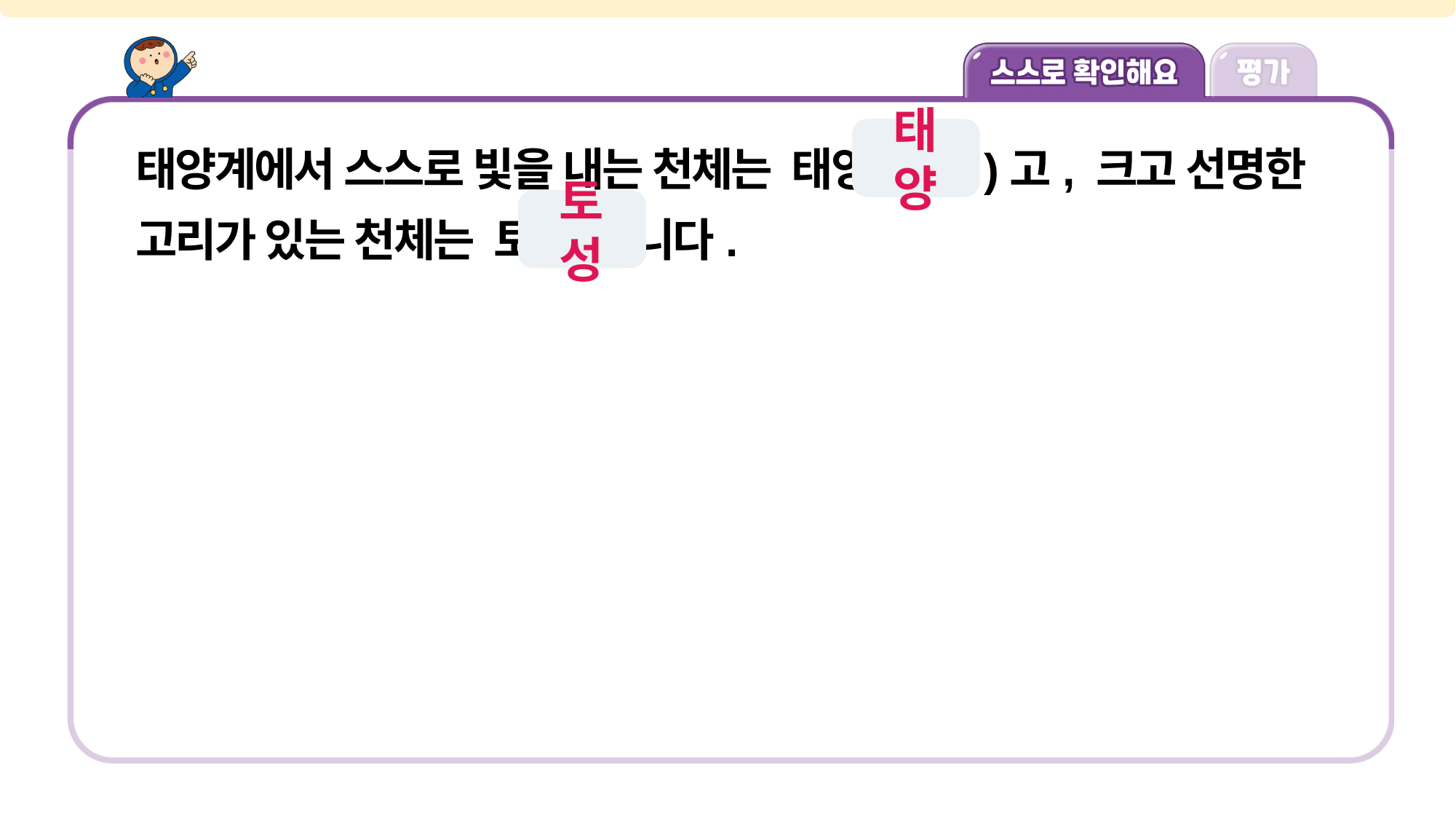

태양계에서 스스로 빛을 내는 천체는  태양  (이)고, 크고 선명한 고리가 있는 천체는  토성  입니다.
태양
ㅌㅇ
토성
ㅌㅅ